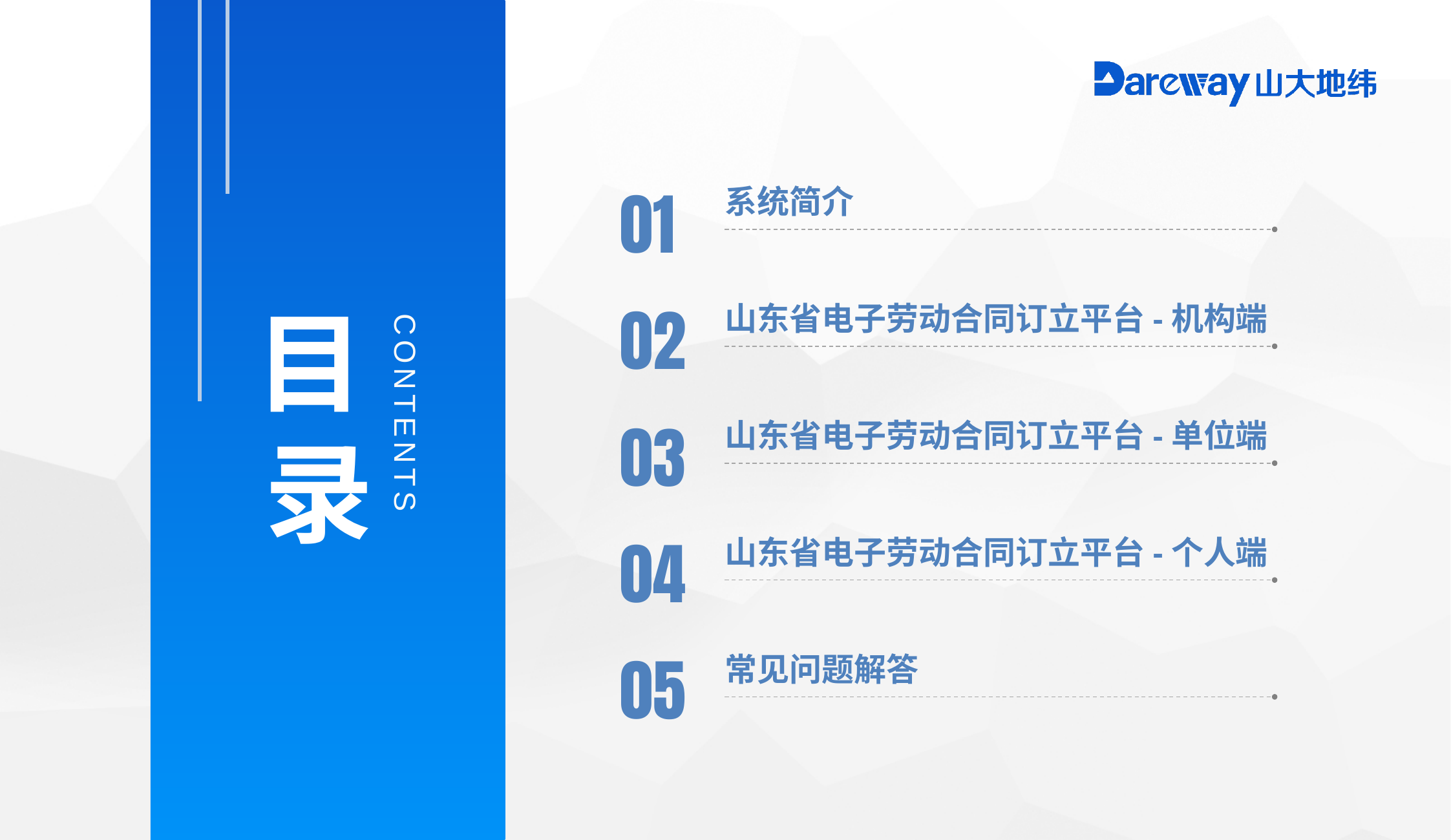

系统简介
01

山东省电子劳动合同订立平台-机构端
02

山东省电子劳动合同订立平台-单位端
03

山东省电子劳动合同订立平台-个人端
04

常见问题解答
05